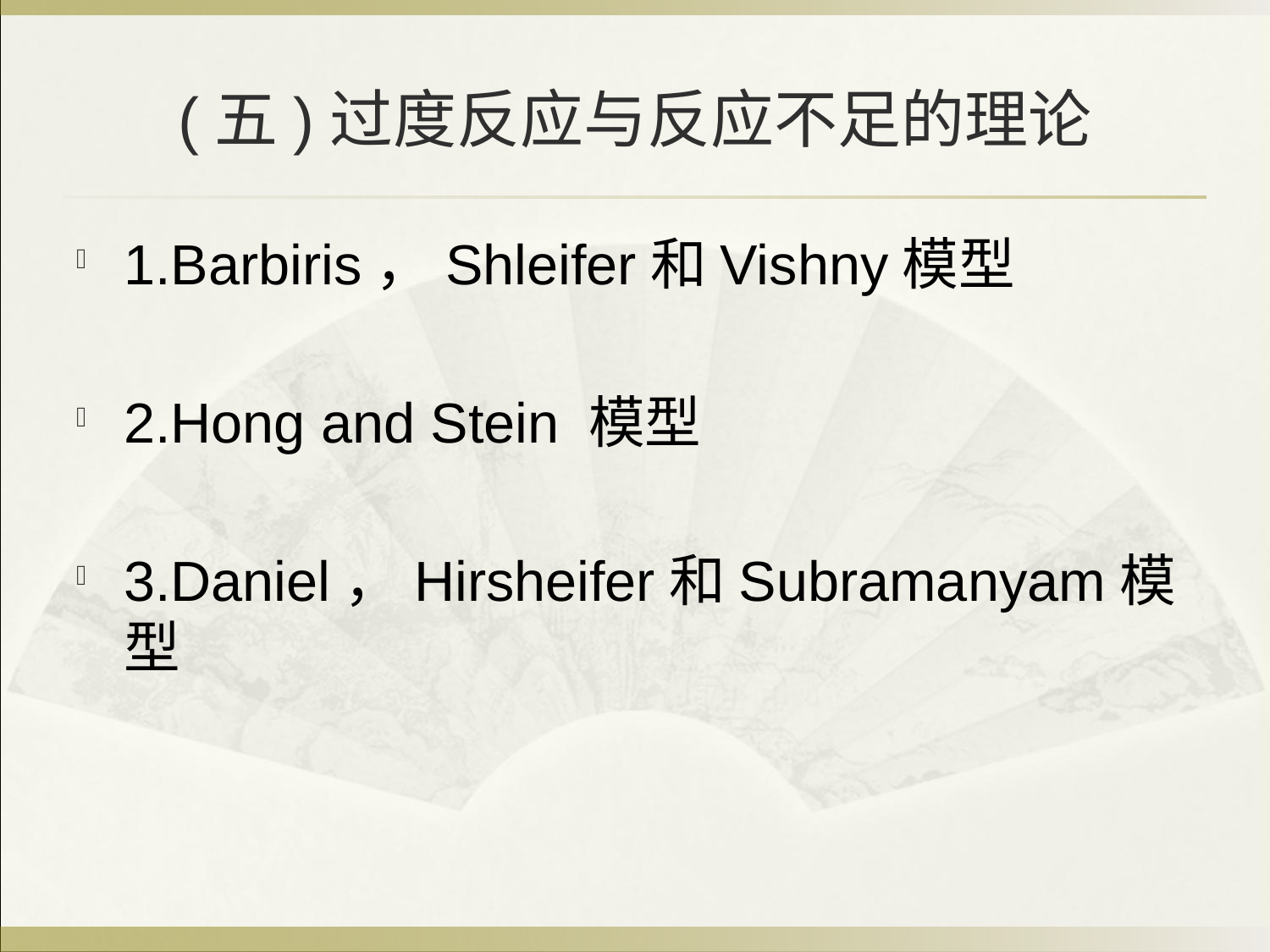

# (五)过度反应与反应不足的理论
1.Barbiris，Shleifer和Vishny模型

2.Hong and Stein 模型

3.Daniel，Hirsheifer和Subramanyam模型